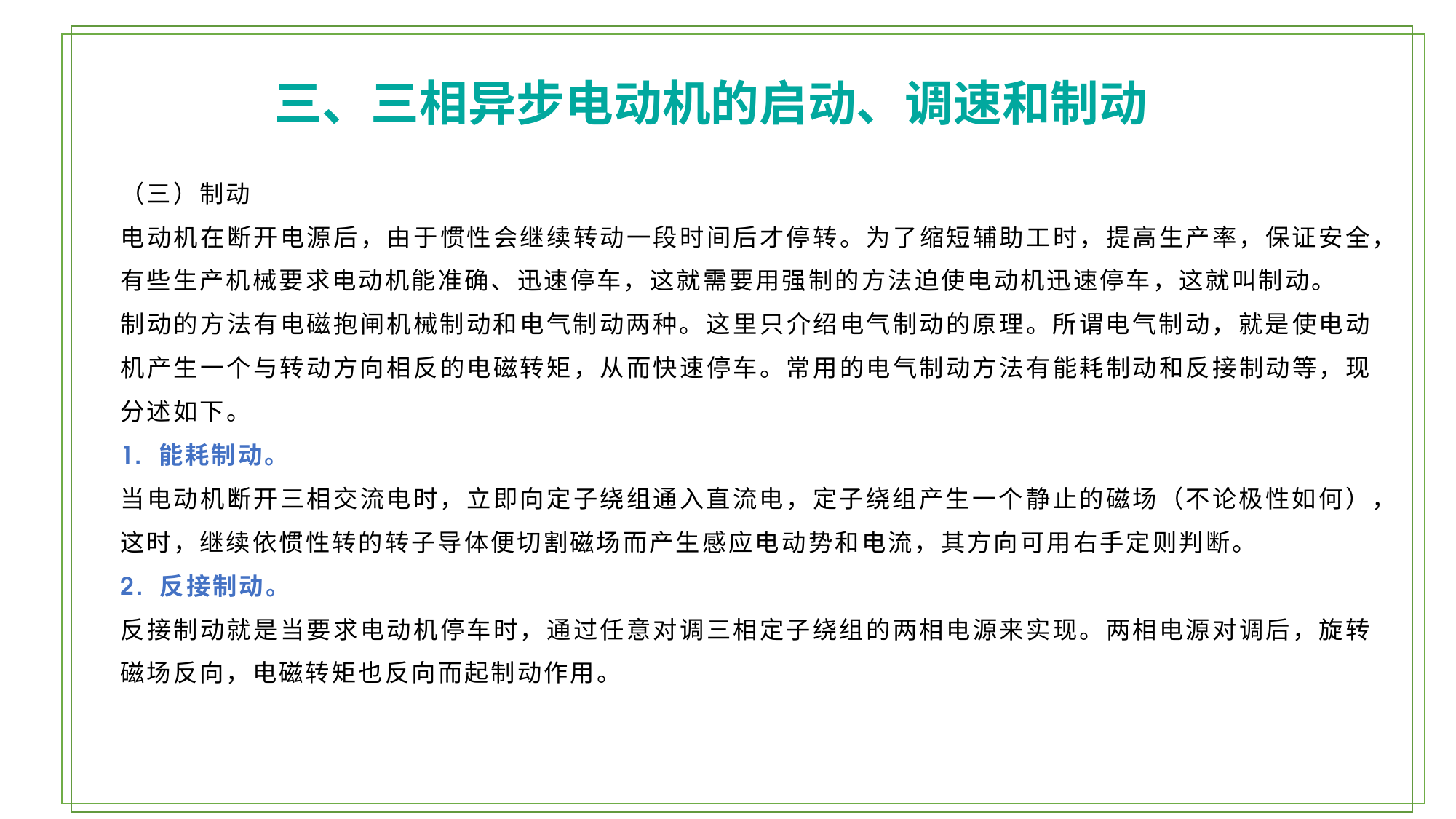

三、三相异步电动机的启动、调速和制动
（三）制动
电动机在断开电源后，由于惯性会继续转动一段时间后才停转。为了缩短辅助工时，提高生产率，保证安全，有些生产机械要求电动机能准确、迅速停车，这就需要用强制的方法迫使电动机迅速停车，这就叫制动。
制动的方法有电磁抱闸机械制动和电气制动两种。这里只介绍电气制动的原理。所谓电气制动，就是使电动机产生一个与转动方向相反的电磁转矩，从而快速停车。常用的电气制动方法有能耗制动和反接制动等，现分述如下。
1. 能耗制动。
当电动机断开三相交流电时，立即向定子绕组通入直流电，定子绕组产生一个静止的磁场（不论极性如何），这时，继续依惯性转的转子导体便切割磁场而产生感应电动势和电流，其方向可用右手定则判断。
2. 反接制动。
反接制动就是当要求电动机停车时，通过任意对调三相定子绕组的两相电源来实现。两相电源对调后，旋转磁场反向，电磁转矩也反向而起制动作用。